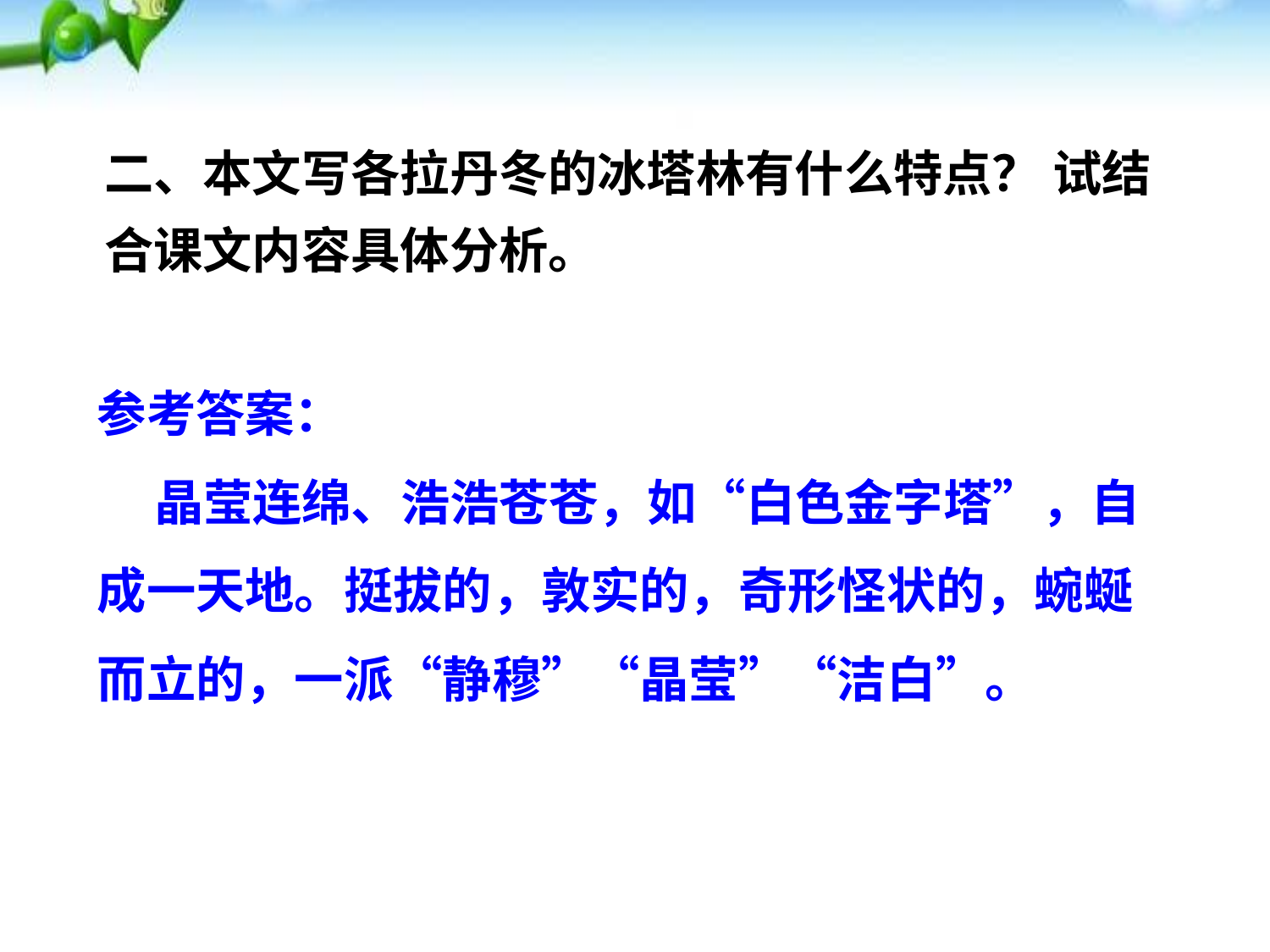

二、本文写各拉丹冬的冰塔林有什么特点？ 试结合课文内容具体分析。
参考答案：
    晶莹连绵、浩浩苍苍，如“白色金字塔”，自成一天地。挺拔的，敦实的，奇形怪状的，蜿蜒而立的，一派“静穆”“晶莹”“洁白”。